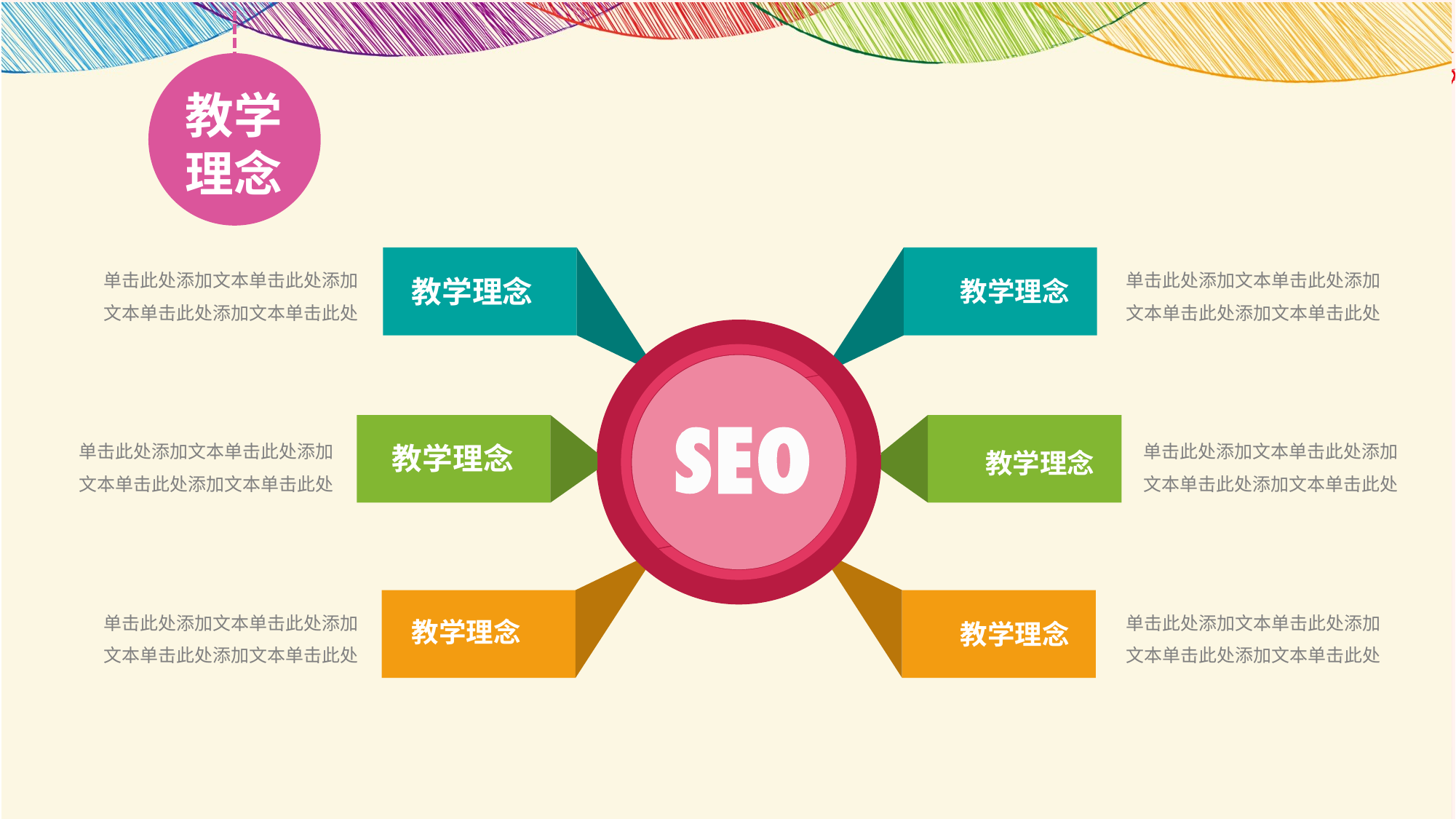

教学
理念

教学理念
教学理念

教学理念
教学理念

教学理念
教学理念
单击此处添加文本单击此处添加文本单击此处添加文本单击此处
单击此处添加文本单击此处添加文本单击此处添加文本单击此处
单击此处添加文本单击此处添加文本单击此处添加文本单击此处
单击此处添加文本单击此处添加文本单击此处添加文本单击此处
单击此处添加文本单击此处添加文本单击此处添加文本单击此处
单击此处添加文本单击此处添加文本单击此处添加文本单击此处